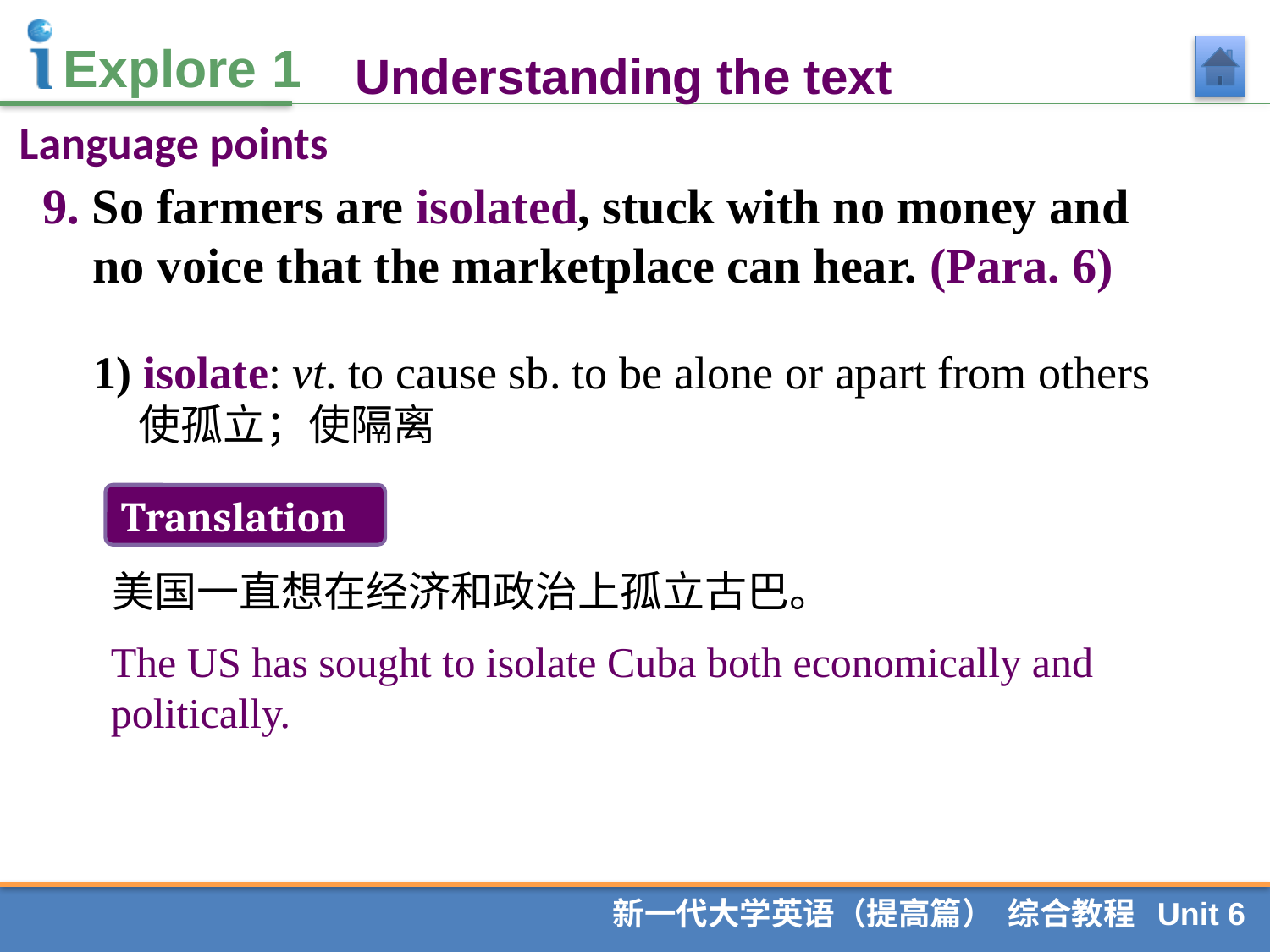

Understanding the text
Language points
9. So farmers are isolated, stuck with no money and no voice that the marketplace can hear. (Para. 6)
1) isolate: vt. to cause sb. to be alone or apart from others 使孤立；使隔离

Translation
 美国一直想在经济和政治上孤立古巴。
The US has sought to isolate Cuba both economically and politically.